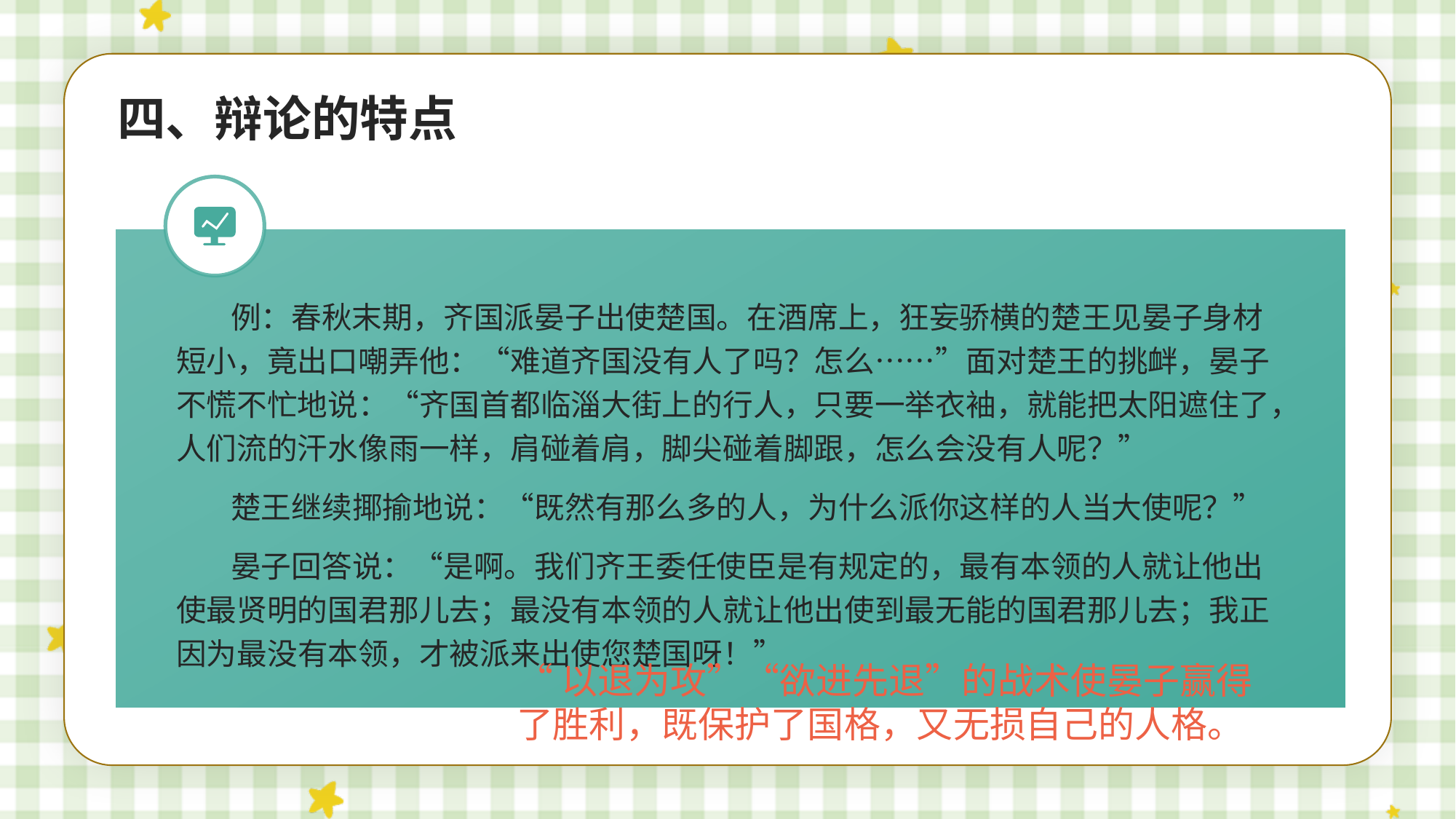

四、辩论的特点

例：春秋末期，齐国派晏子出使楚国。在酒席上，狂妄骄横的楚王见晏子身材短小，竟出口嘲弄他：“难道齐国没有人了吗？怎么……”面对楚王的挑衅，晏子不慌不忙地说：“齐国首都临淄大街上的行人，只要一举衣袖，就能把太阳遮住了，人们流的汗水像雨一样，肩碰着肩，脚尖碰着脚跟，怎么会没有人呢？”
楚王继续揶揄地说：“既然有那么多的人，为什么派你这样的人当大使呢？”
晏子回答说：“是啊。我们齐王委任使臣是有规定的，最有本领的人就让他出使最贤明的国君那儿去；最没有本领的人就让他出使到最无能的国君那儿去；我正因为最没有本领，才被派来出使您楚国呀！”
“以退为攻”“欲进先退”的战术使晏子赢得了胜利，既保护了国格，又无损自己的人格。